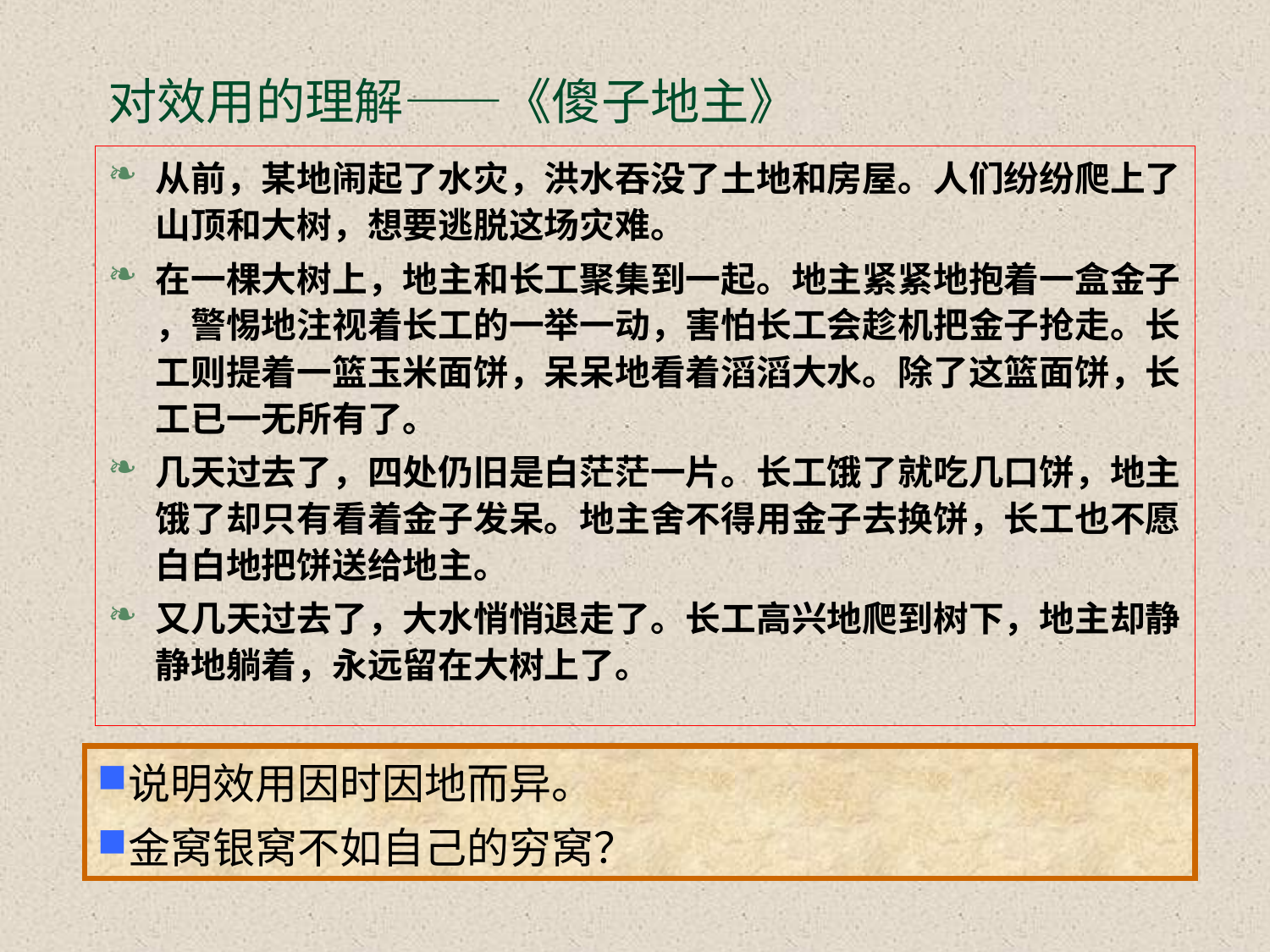

# 对效用的理解——《傻子地主》
从前，某地闹起了水灾，洪水吞没了土地和房屋。人们纷纷爬上了山顶和大树，想要逃脱这场灾难。
在一棵大树上，地主和长工聚集到一起。地主紧紧地抱着一盒金子 ，警惕地注视着长工的一举一动，害怕长工会趁机把金子抢走。长工则提着一篮玉米面饼，呆呆地看着滔滔大水。除了这篮面饼，长工已一无所有了。
几天过去了，四处仍旧是白茫茫一片。长工饿了就吃几口饼，地主饿了却只有看着金子发呆。地主舍不得用金子去换饼，长工也不愿白白地把饼送给地主。
又几天过去了，大水悄悄退走了。长工高兴地爬到树下，地主却静静地躺着，永远留在大树上了。
说明效用因时因地而异。
金窝银窝不如自己的穷窝？